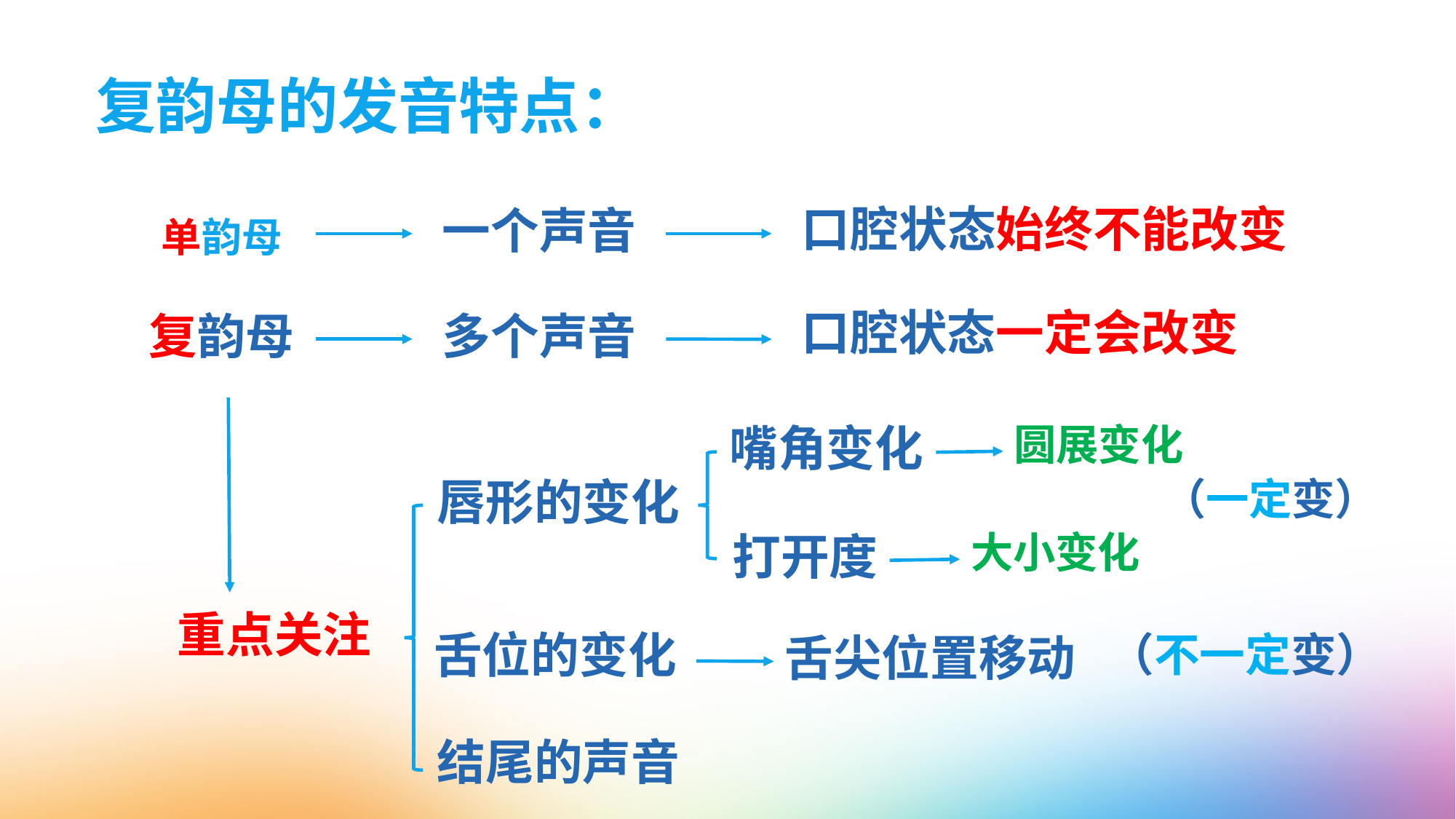

# 复韵母的发音特点：
口腔状态始终不能改变
单韵母
一个声音
口腔状态一定会改变
复韵母
多个声音
圆展变化
嘴角变化

唇形的变化
（一定变）

大小变化
打开度
重点关注
舌位的变化
（不一定变）
舌尖位置移动
结尾的声音